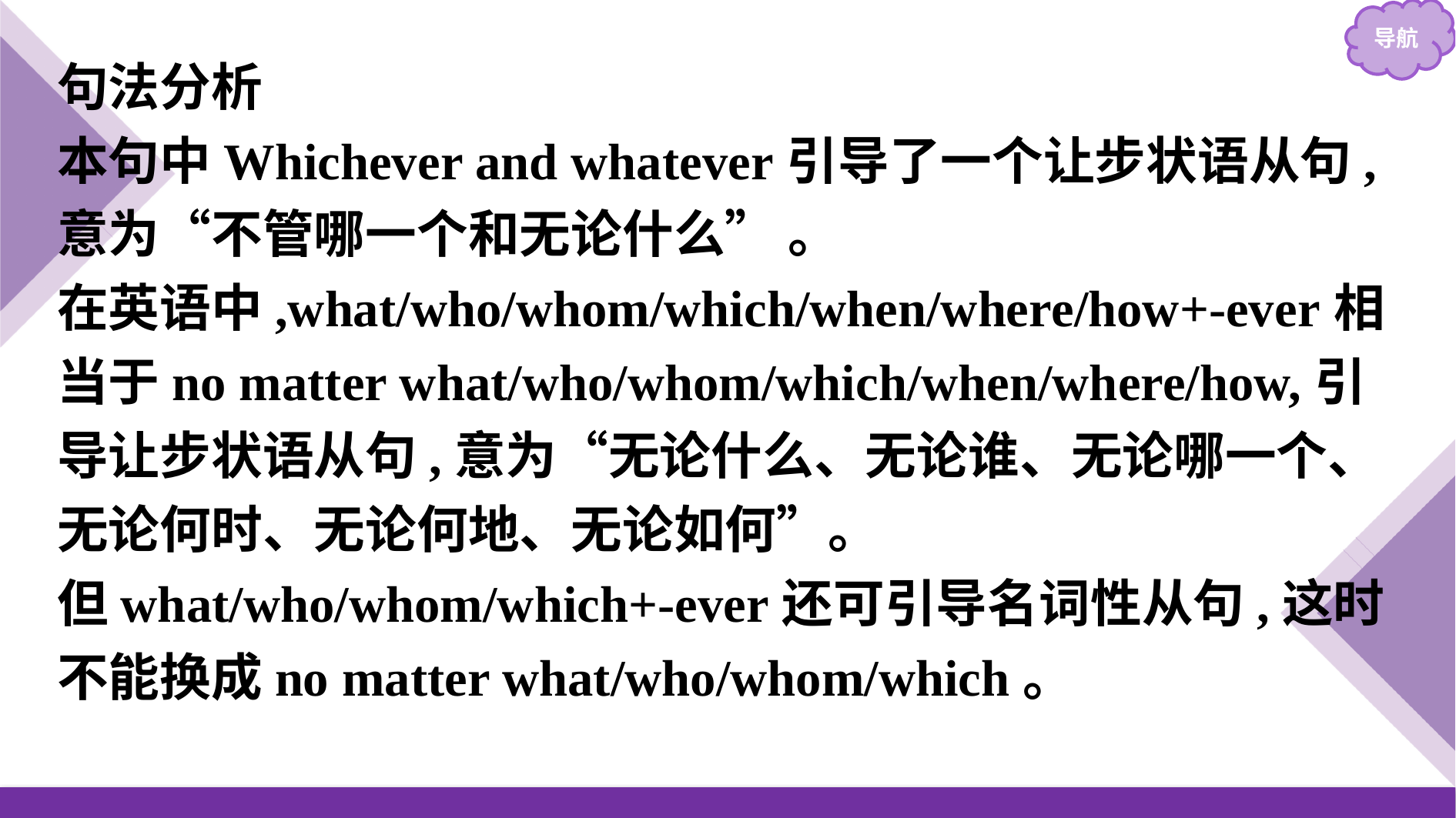

句法分析
本句中Whichever and whatever引导了一个让步状语从句,意为“不管哪一个和无论什么” 。
在英语中,what/who/whom/which/when/where/how+-ever相当于no matter what/who/whom/which/when/where/how,引导让步状语从句,意为“无论什么、无论谁、无论哪一个、无论何时、无论何地、无论如何”。
但what/who/whom/which+-ever还可引导名词性从句,这时不能换成no matter what/who/whom/which。